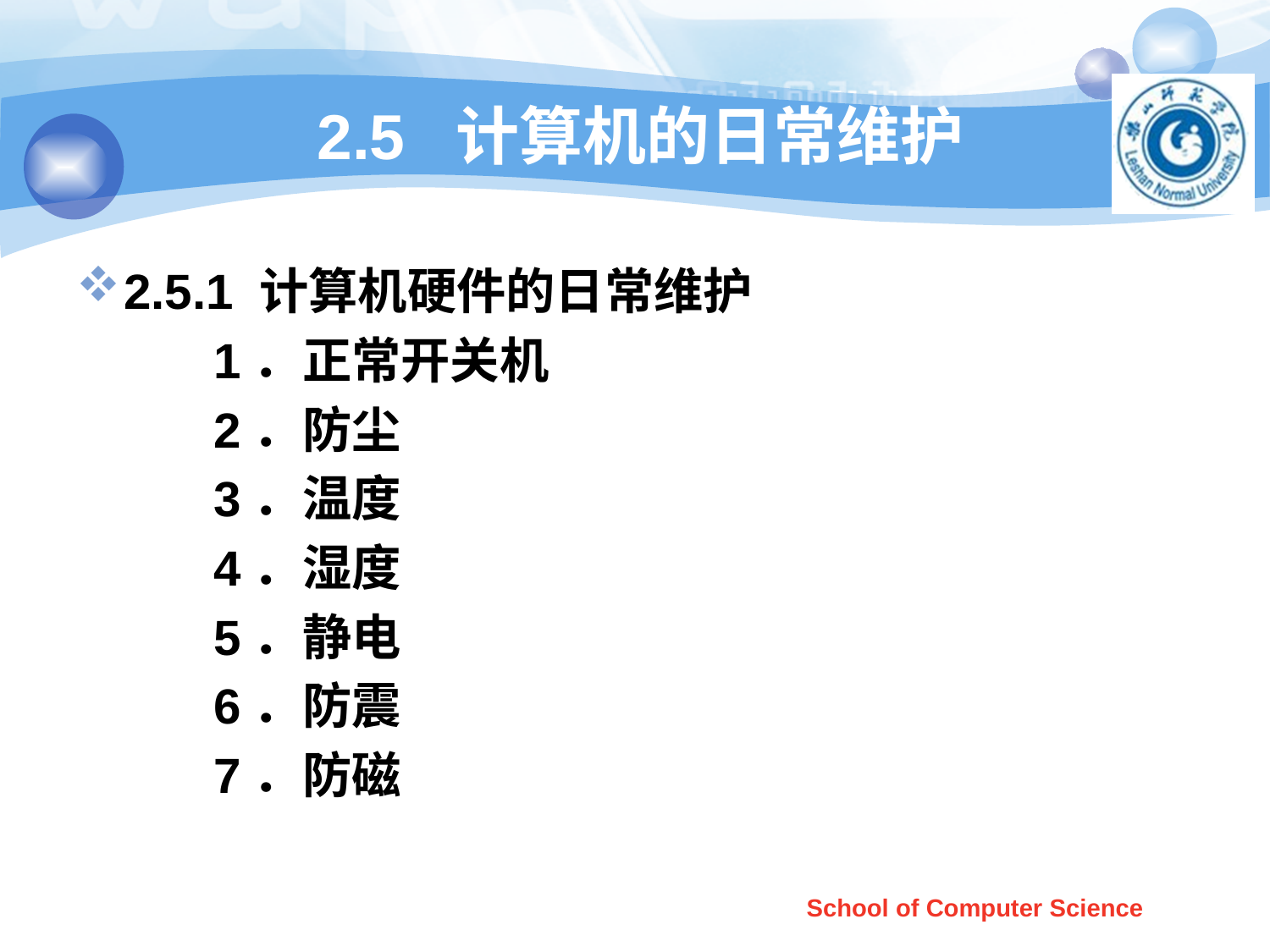

# 2.5  计算机的日常维护
2.5.1 计算机硬件的日常维护
          1．正常开关机
          2．防尘
          3．温度
          4．湿度
          5．静电
          6．防震
          7．防磁

School of Computer Science